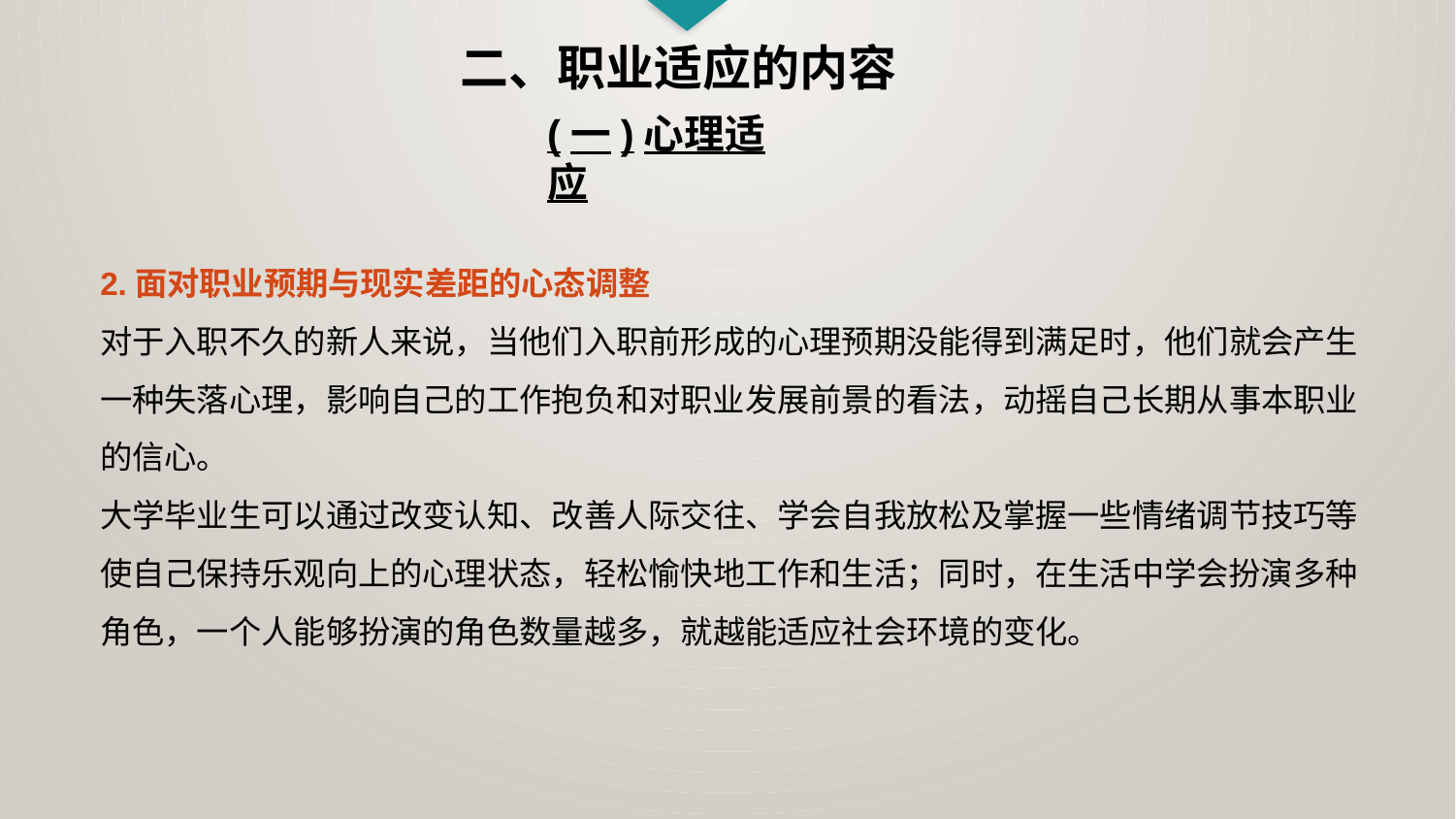

二、职业适应的内容
(一)心理适应
2.面对职业预期与现实差距的心态调整
对于入职不久的新人来说，当他们入职前形成的心理预期没能得到满足时，他们就会产生一种失落心理，影响自己的工作抱负和对职业发展前景的看法，动摇自己长期从事本职业的信心。
大学毕业生可以通过改变认知、改善人际交往、学会自我放松及掌握一些情绪调节技巧等使自己保持乐观向上的心理状态，轻松愉快地工作和生活；同时，在生活中学会扮演多种角色，一个人能够扮演的角色数量越多，就越能适应社会环境的变化。
28